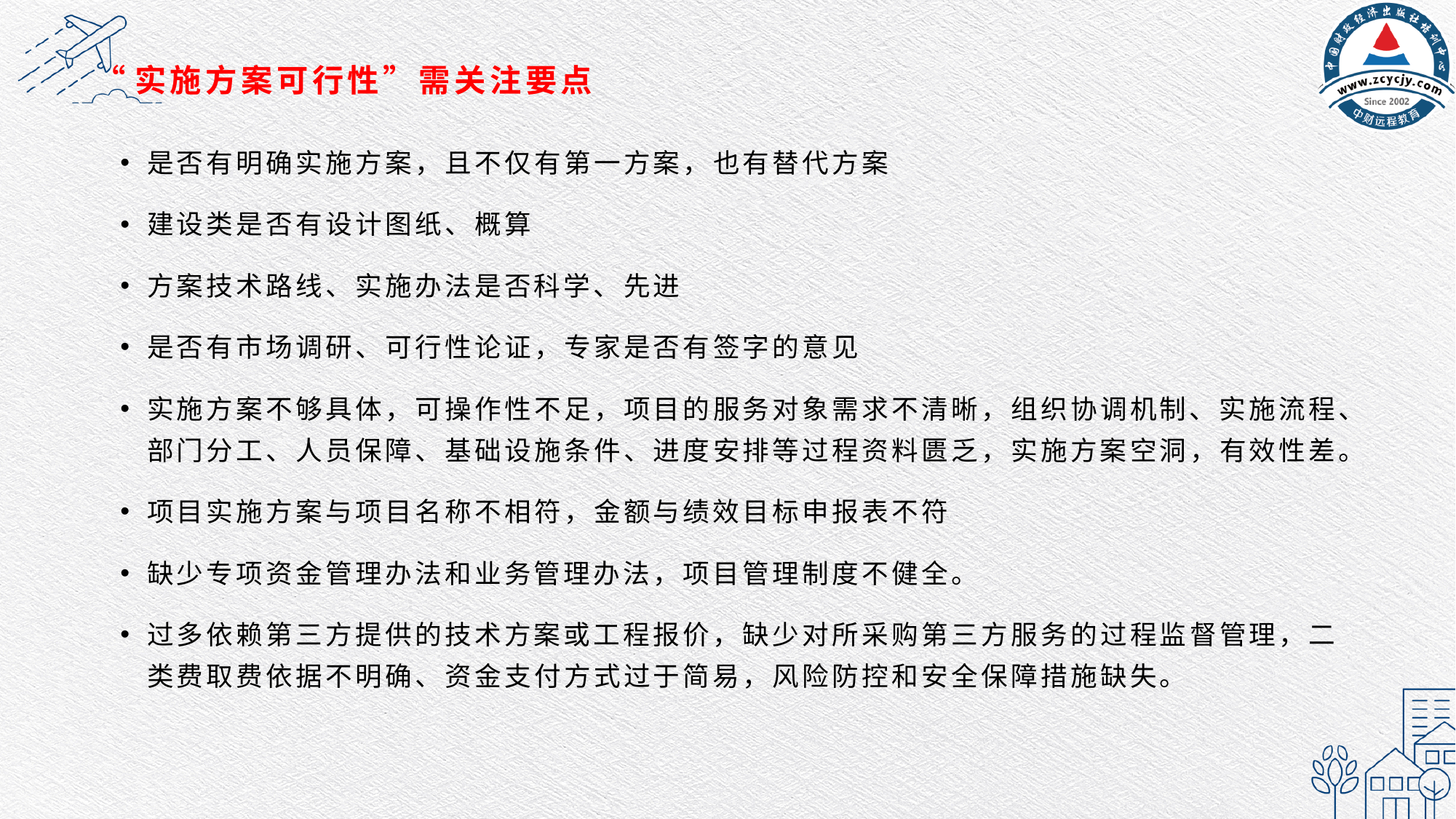

# “实施方案可行性”需关注要点
是否有明确实施方案，且不仅有第一方案，也有替代方案
建设类是否有设计图纸、概算
方案技术路线、实施办法是否科学、先进
是否有市场调研、可行性论证，专家是否有签字的意见
实施方案不够具体，可操作性不足，项目的服务对象需求不清晰，组织协调机制、实施流程、部门分工、人员保障、基础设施条件、进度安排等过程资料匮乏，实施方案空洞，有效性差。
项目实施方案与项目名称不相符，金额与绩效目标申报表不符
缺少专项资金管理办法和业务管理办法，项目管理制度不健全。
过多依赖第三方提供的技术方案或工程报价，缺少对所采购第三方服务的过程监督管理，二类费取费依据不明确、资金支付方式过于简易，风险防控和安全保障措施缺失。